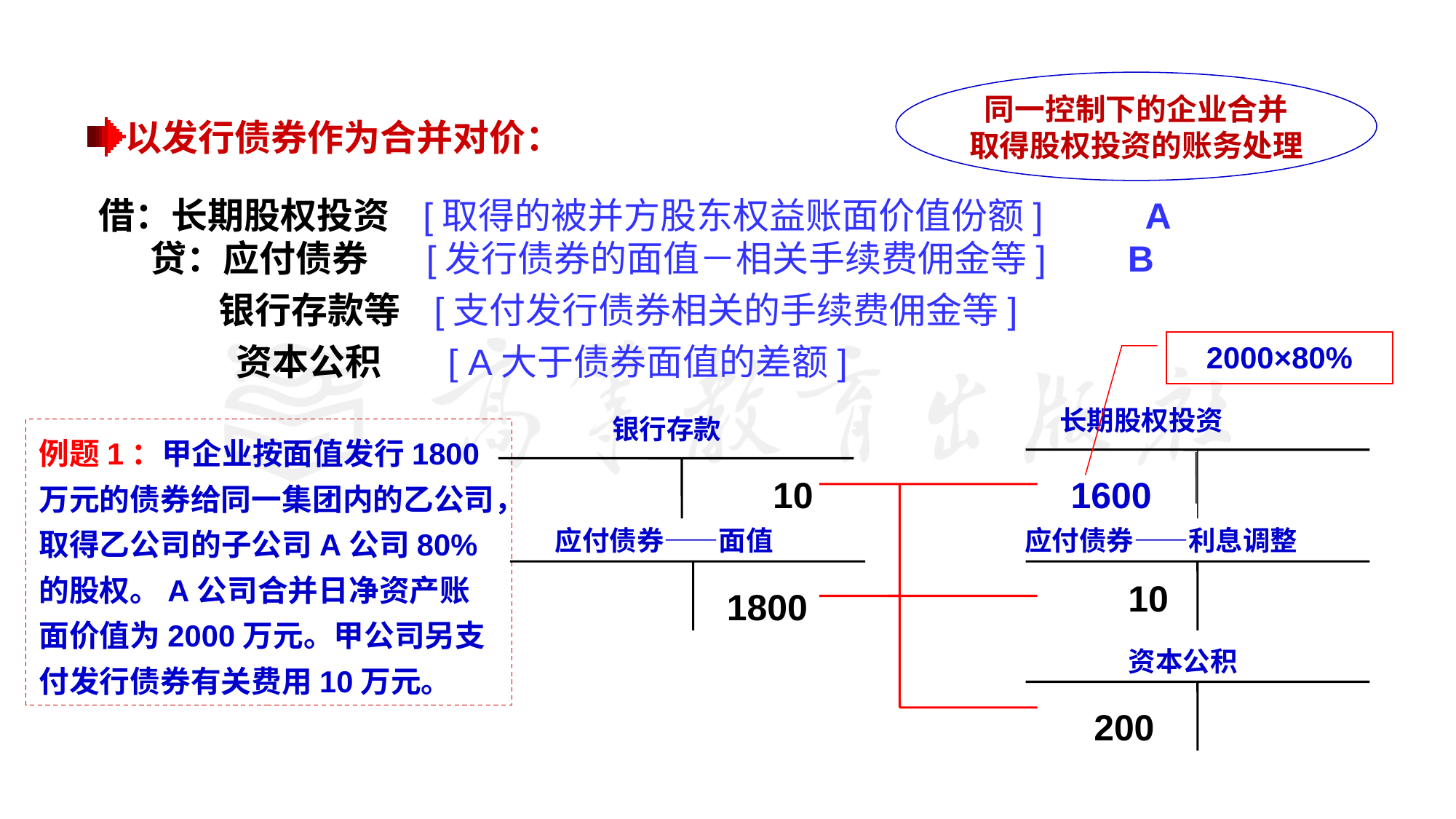

同一控制下的企业合并
取得股权投资的账务处理
以发行债券作为合并对价：
借：长期股权投资   [取得的被并方股东权益账面价值份额]          A
        贷：应付债券      [发行债券的面值－相关手续费佣金等]        B
        银行存款等   [支付发行债券相关的手续费佣金等]
资本公积       [ A大于债券面值的差额]
2000×80%
长期股权投资
银行存款

10
1600

应付债券——面值
应付债券——利息调整

10
1800

资本公积

200

例题1：甲企业按面值发行1800万元的债券给同一集团内的乙公司，取得乙公司的子公司A公司80%的股权。A公司合并日净资产账面价值为2000万元。甲公司另支付发行债券有关费用10万元。